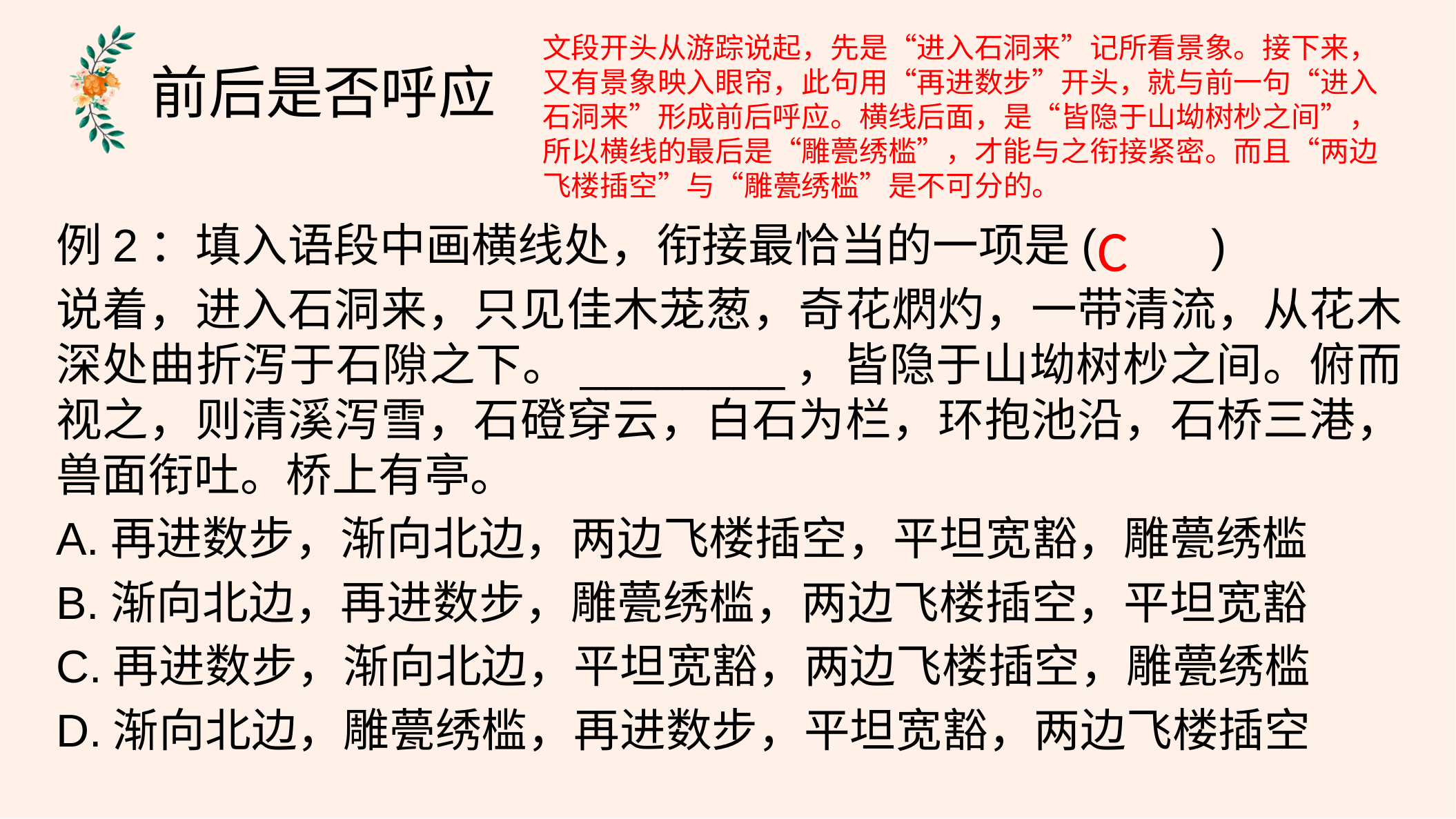

文段开头从游踪说起，先是“进入石洞来”记所看景象。接下来，又有景象映入眼帘，此句用“再进数步”开头，就与前一句“进入石洞来”形成前后呼应。横线后面，是“皆隐于山坳树杪之间”，所以横线的最后是“雕甍绣槛”，才能与之衔接紧密。而且“两边飞楼插空”与“雕甍绣槛”是不可分的。
前后是否呼应
C
例2：填入语段中画横线处，衔接最恰当的一项是(　　)
说着，进入石洞来，只见佳木茏葱，奇花熌灼，一带清流，从花木深处曲折泻于石隙之下。________，皆隐于山坳树杪之间。俯而视之，则清溪泻雪，石磴穿云，白石为栏，环抱池沿，石桥三港，兽面衔吐。桥上有亭。
A.再进数步，渐向北边，两边飞楼插空，平坦宽豁，雕甍绣槛
B.渐向北边，再进数步，雕甍绣槛，两边飞楼插空，平坦宽豁
C.再进数步，渐向北边，平坦宽豁，两边飞楼插空，雕甍绣槛
D.渐向北边，雕甍绣槛，再进数步，平坦宽豁，两边飞楼插空